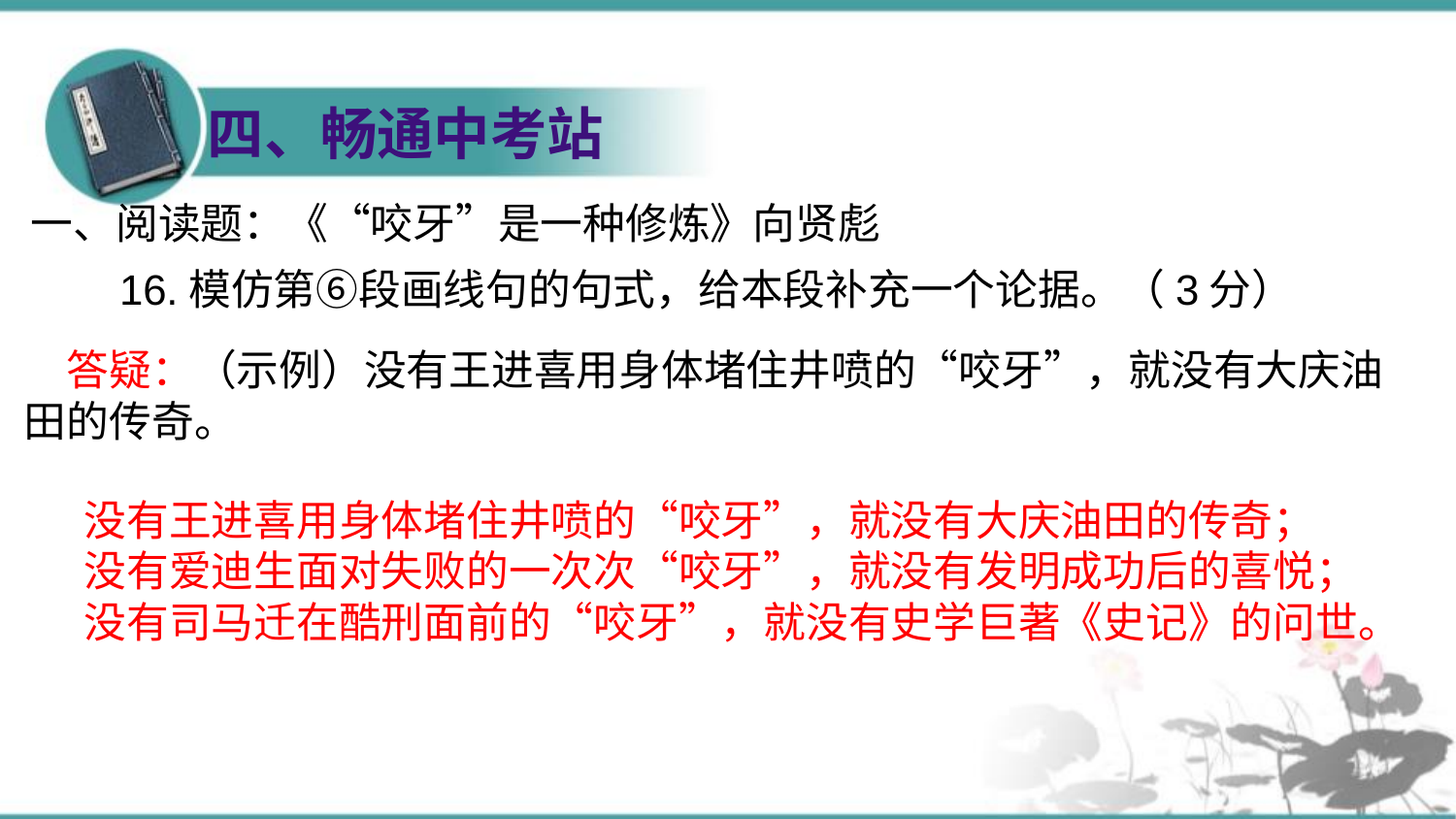

四、畅通中考站
一、阅读题：《“咬牙”是一种修炼》向贤彪
　16.模仿第⑥段画线句的句式，给本段补充一个论据。（3分）
答疑：（示例）没有王进喜用身体堵住井喷的“咬牙”，就没有大庆油田的传奇。
没有王进喜用身体堵住井喷的“咬牙”，就没有大庆油田的传奇；
没有爱迪生面对失败的一次次“咬牙”，就没有发明成功后的喜悦；
没有司马迁在酷刑面前的“咬牙”，就没有史学巨著《史记》的问世。